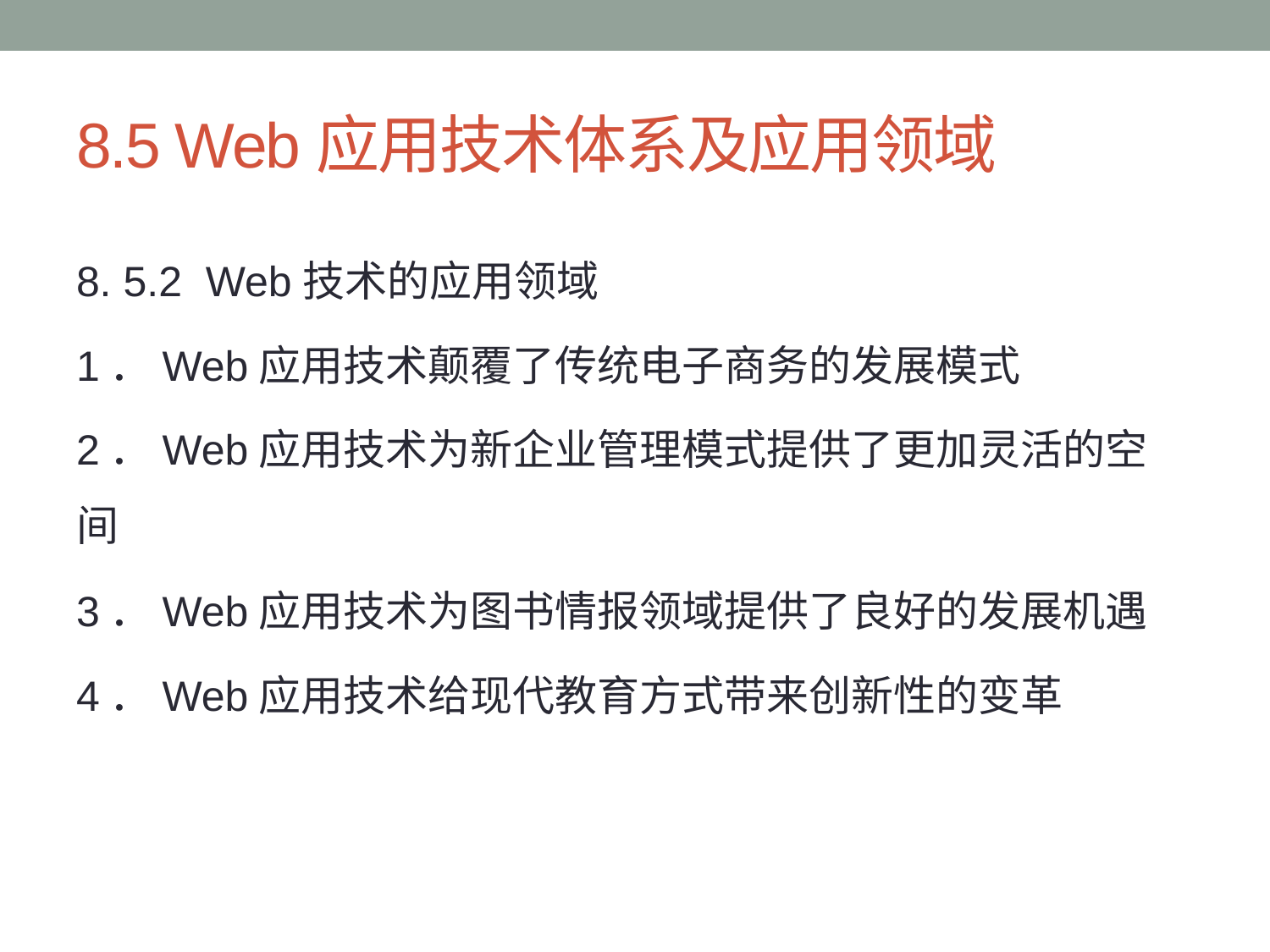

# 8.5 Web应用技术体系及应用领域
8. 5.2  Web技术的应用领域
1．Web应用技术颠覆了传统电子商务的发展模式
2．Web应用技术为新企业管理模式提供了更加灵活的空间
3．Web应用技术为图书情报领域提供了良好的发展机遇
4．Web应用技术给现代教育方式带来创新性的变革